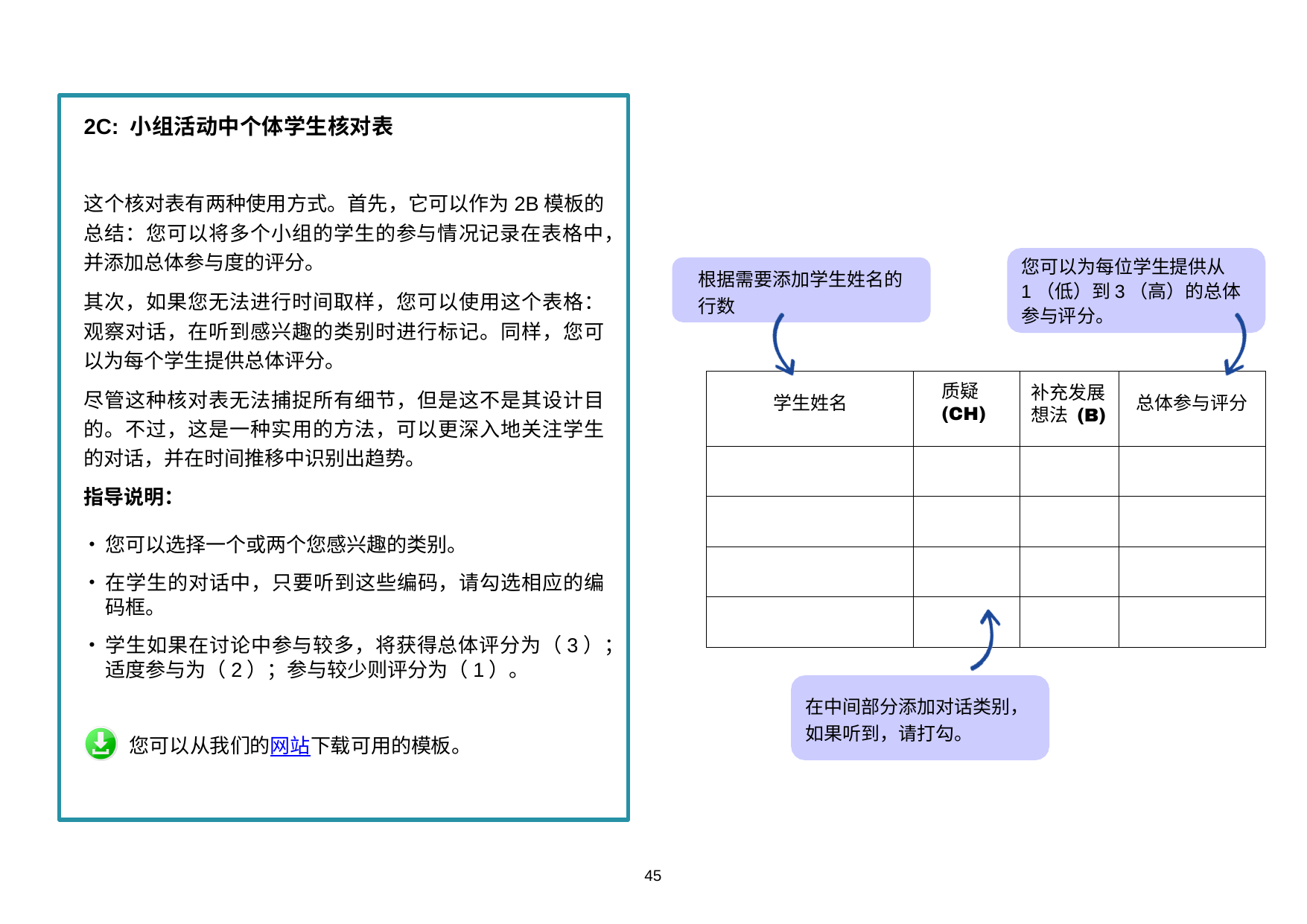

2C: 小组活动中个体学生核对表

这个核对表有两种使用方式。首先，它可以作为2B模板的总结：您可以将多个小组的学生的参与情况记录在表格中，并添加总体参与度的评分。
其次，如果您无法进行时间取样，您可以使用这个表格：观察对话，在听到感兴趣的类别时进行标记。同样，您可以为每个学生提供总体评分。
尽管这种核对表无法捕捉所有细节，但是这不是其设计目的。不过，这是一种实用的方法，可以更深入地关注学生的对话，并在时间推移中识别出趋势。
指导说明：
您可以选择一个或两个您感兴趣的类别。
在学生的对话中，只要听到这些编码，请勾选相应的编码框。
学生如果在讨论中参与较多，将获得总体评分为（3）；适度参与为（2）；参与较少则评分为（1）。

        您可以从我们的网站下载可用的模板。

您可以为每位学生提供从1（低）到3（高）的总体参与评分。

根据需要添加学生姓名的行数

质疑 (CH)
补充发展想法 (B)
学生姓名
总体参与评分

在中间部分添加对话类别，如果听到，请打勾。

45